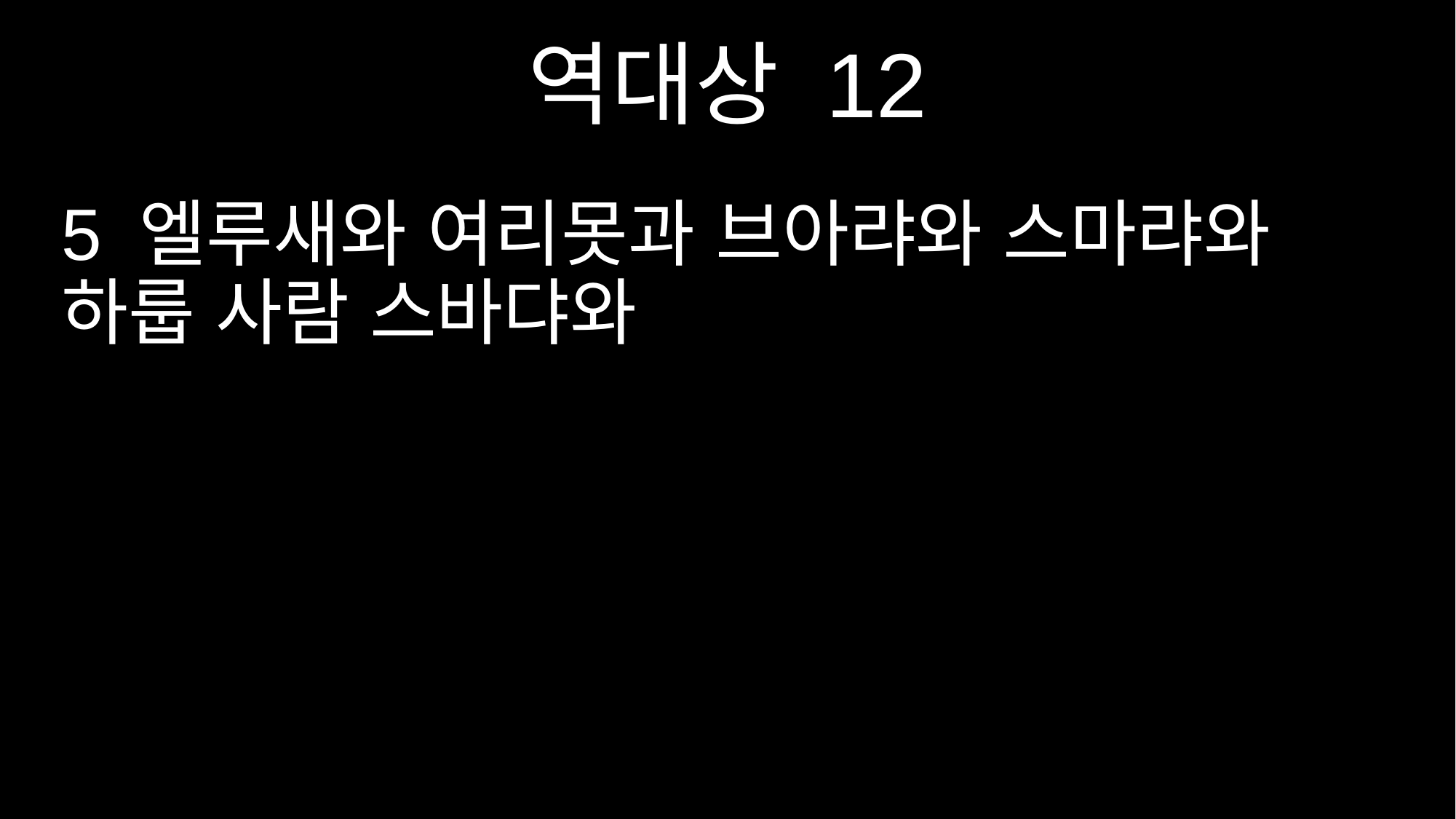

역대상 12
5 엘루새와 여리못과 브아랴와 스마랴와 하룹 사람 스바댜와